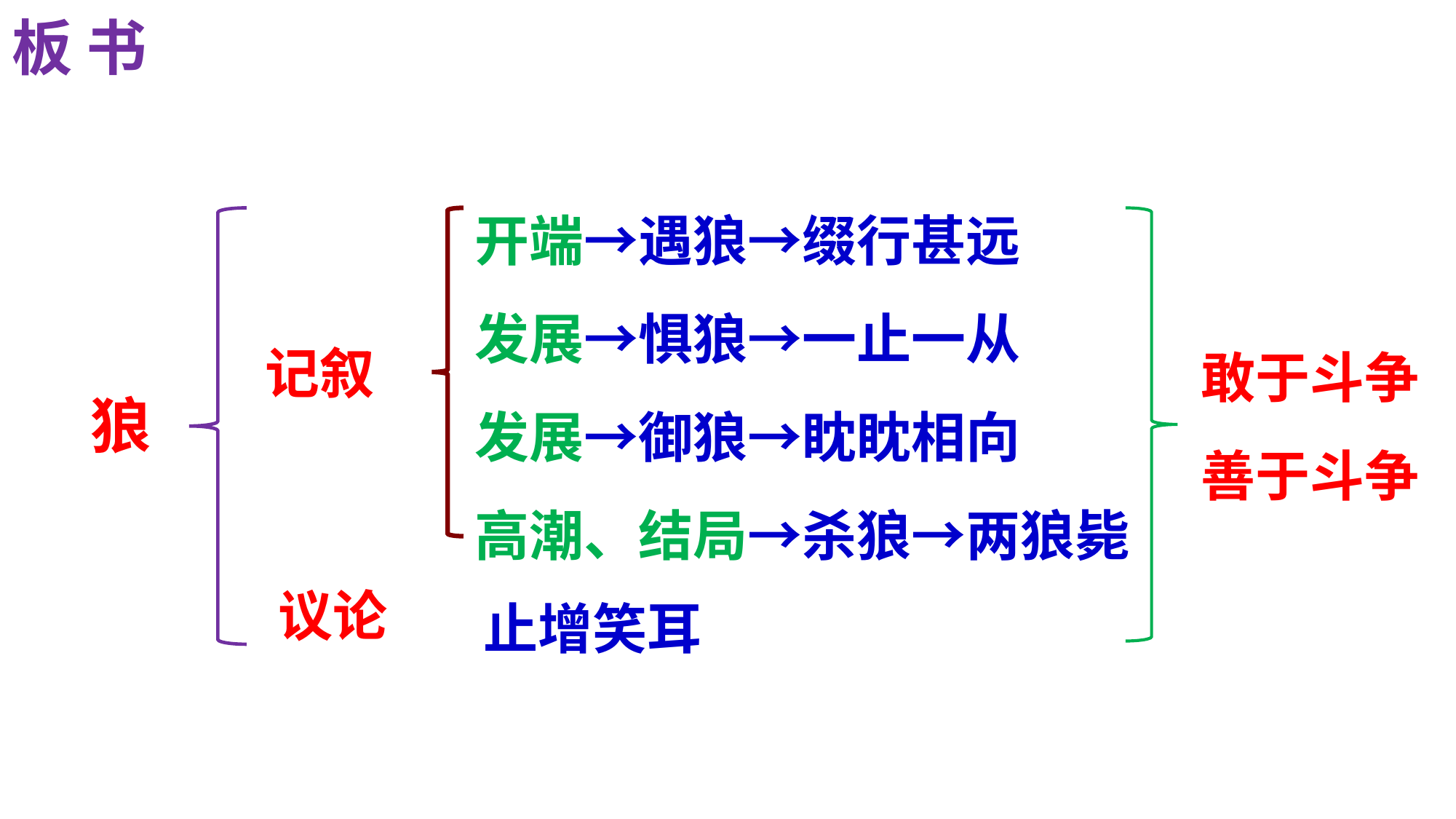

板 书
开端→遇狼→缀行甚远
发展→惧狼→一止一从
发展→御狼→眈眈相向
高潮、结局→杀狼→两狼毙

敢于斗争
善于斗争
记叙
狼
议论
止增笑耳